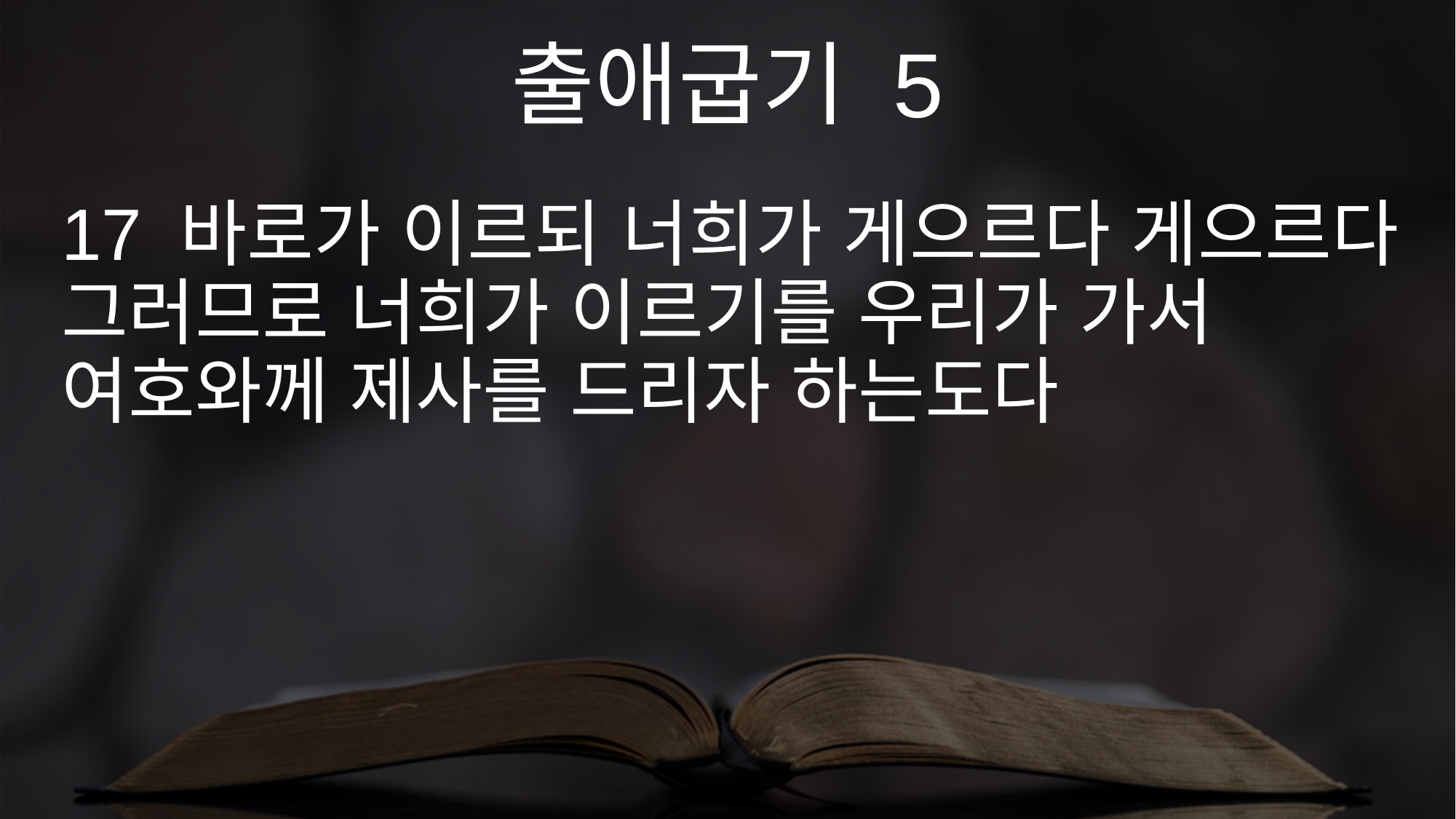

출애굽기 5
17 바로가 이르되 너희가 게으르다 게으르다 그러므로 너희가 이르기를 우리가 가서 여호와께 제사를 드리자 하는도다